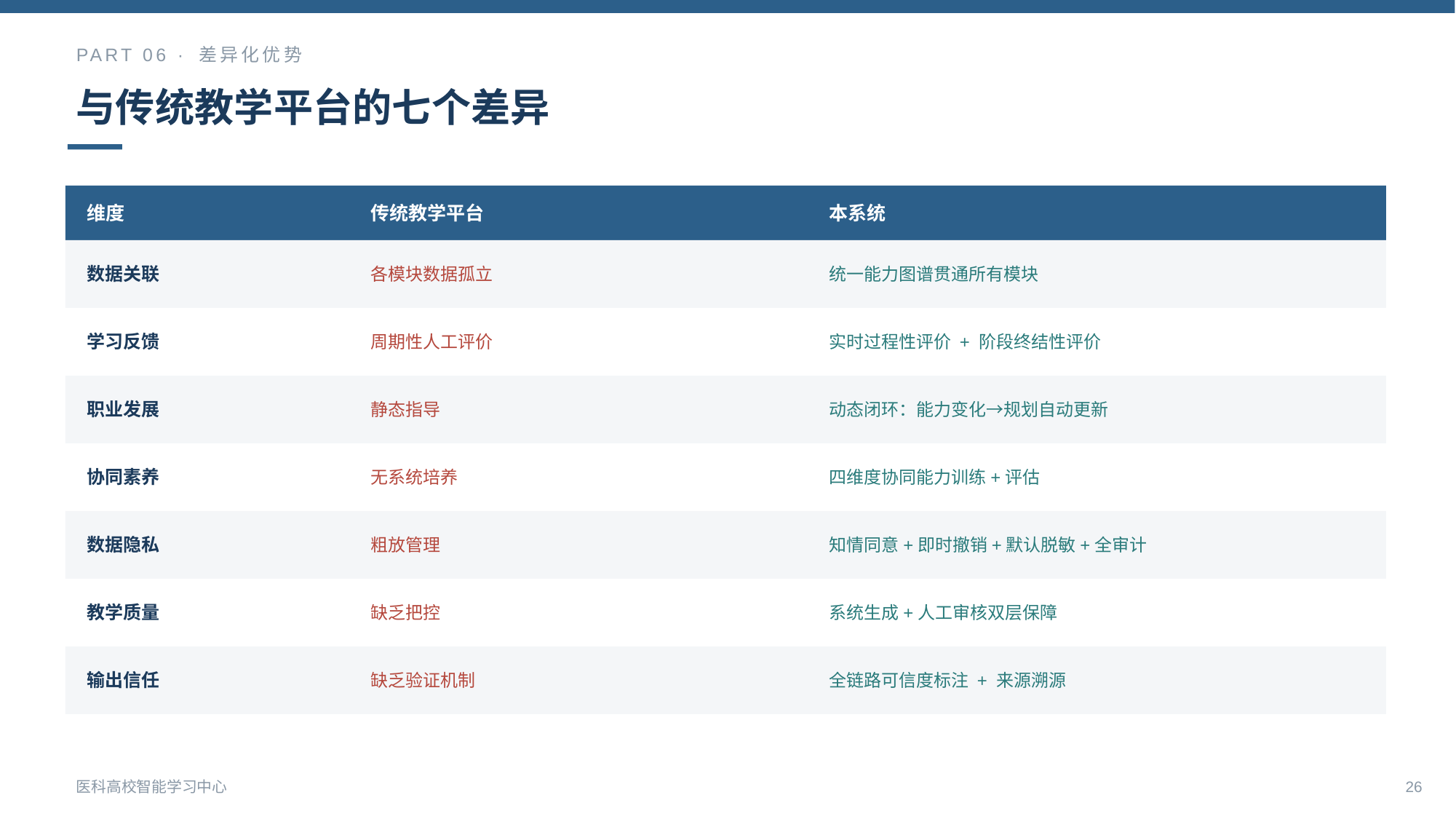

PART 06 · 差异化优势
与传统教学平台的七个差异

维度
传统教学平台
本系统

数据关联
各模块数据孤立
统一能力图谱贯通所有模块
学习反馈
周期性人工评价
实时过程性评价 + 阶段终结性评价

职业发展
静态指导
动态闭环：能力变化→规划自动更新
协同素养
无系统培养
四维度协同能力训练+评估

数据隐私
粗放管理
知情同意+即时撤销+默认脱敏+全审计
教学质量
缺乏把控
系统生成+人工审核双层保障

输出信任
缺乏验证机制
全链路可信度标注 + 来源溯源
医科高校智能学习中心
26